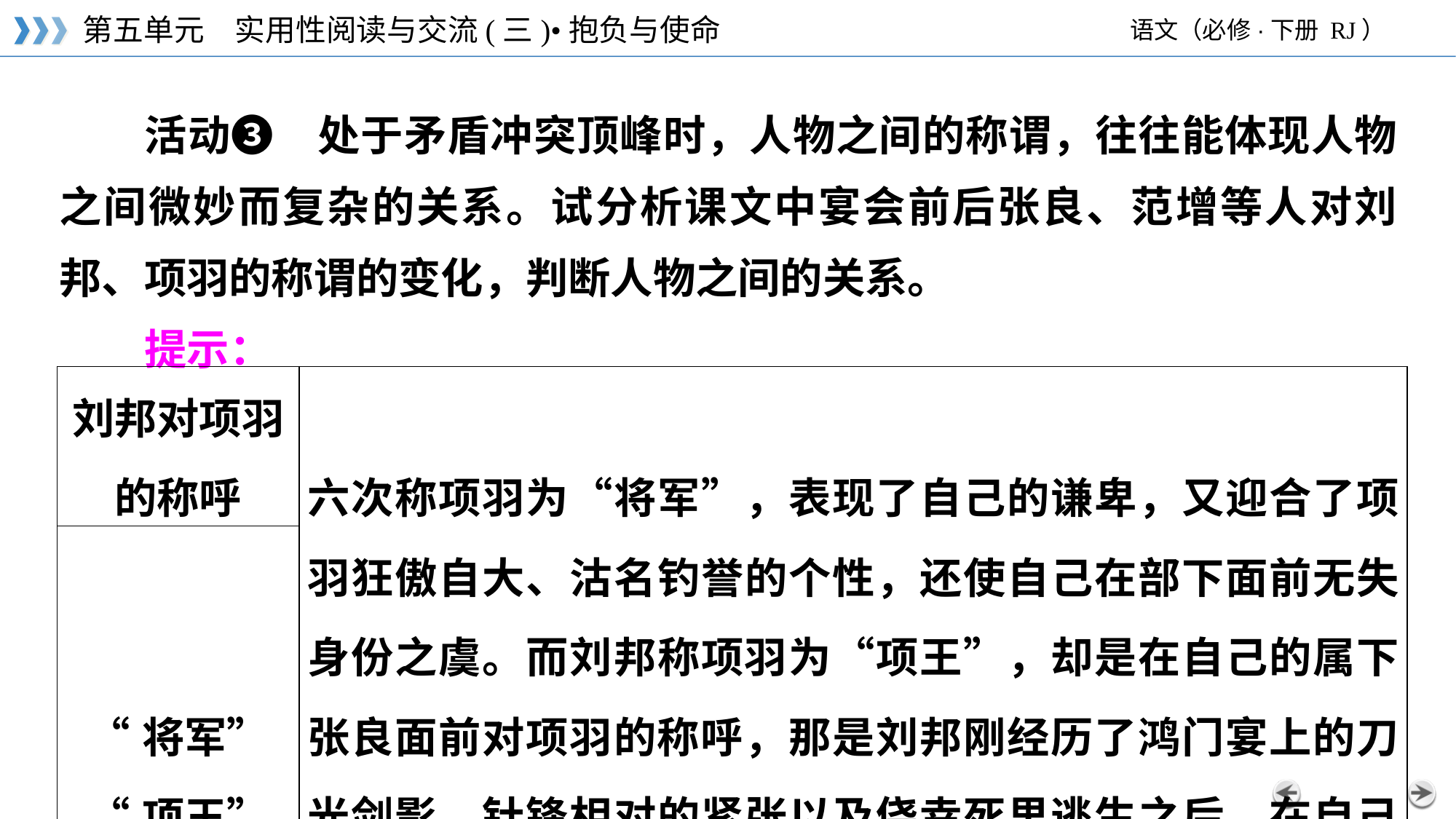

活动❸　处于矛盾冲突顶峰时，人物之间的称谓，往往能体现人物之间微妙而复杂的关系。试分析课文中宴会前后张良、范增等人对刘邦、项羽的称谓的变化，判断人物之间的关系。
提示：
| 刘邦对项羽 的称呼 | 六次称项羽为“将军”，表现了自己的谦卑，又迎合了项羽狂傲自大、沽名钓誉的个性，还使自己在部下面前无失身份之虞。而刘邦称项羽为“项王”，却是在自己的属下张良面前对项羽的称呼，那是刘邦刚经历了鸿门宴上的刀光剑影、针锋相对的紧张以及侥幸死里逃生之后，在自己的属下面前脱口而出的一声称呼，是自然不过的 |
| --- | --- |
| “将军” “项王” |  |